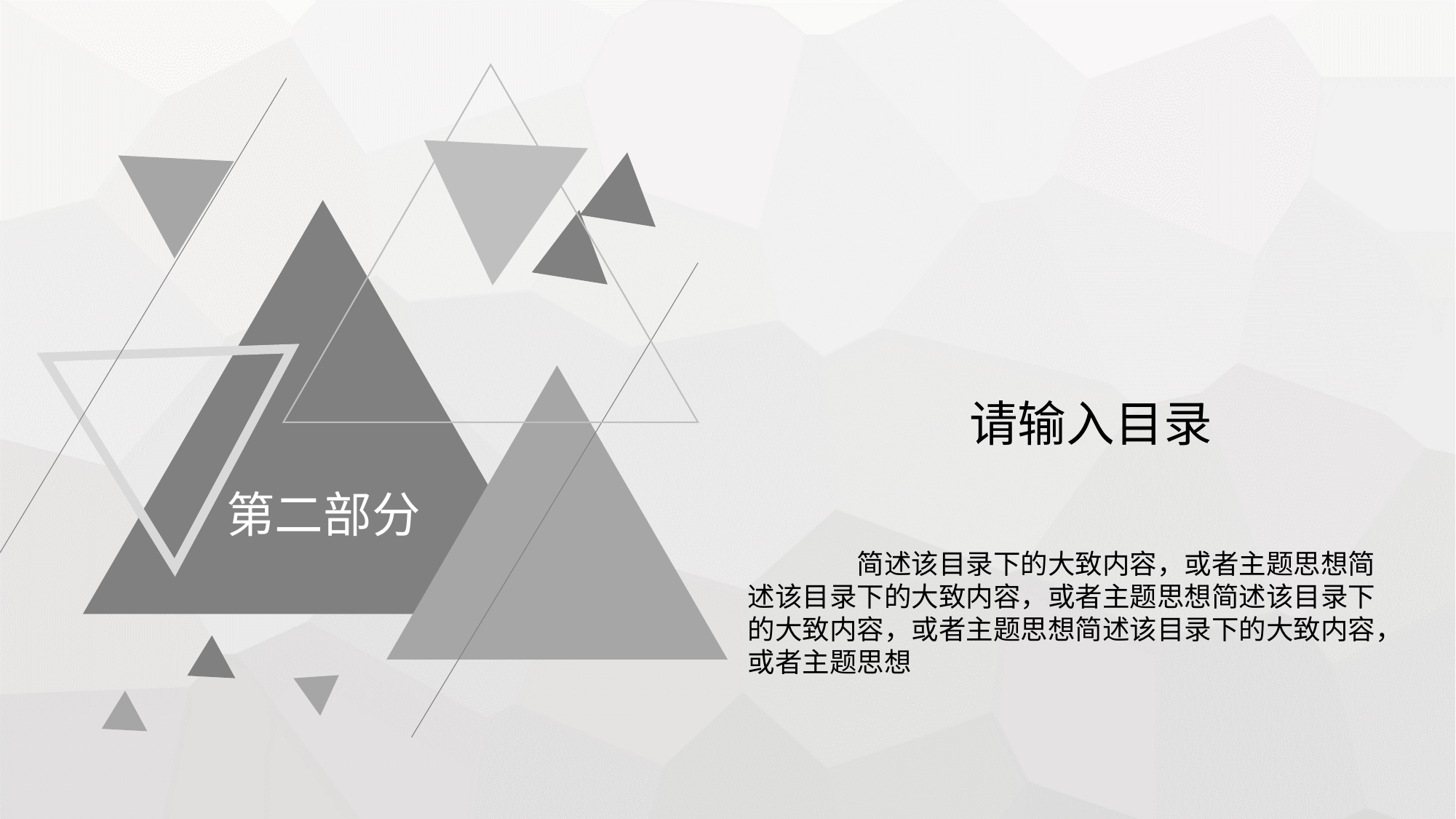

请输入目录
第二部分
	简述该目录下的大致内容，或者主题思想简述该目录下的大致内容，或者主题思想简述该目录下的大致内容，或者主题思想简述该目录下的大致内容，或者主题思想